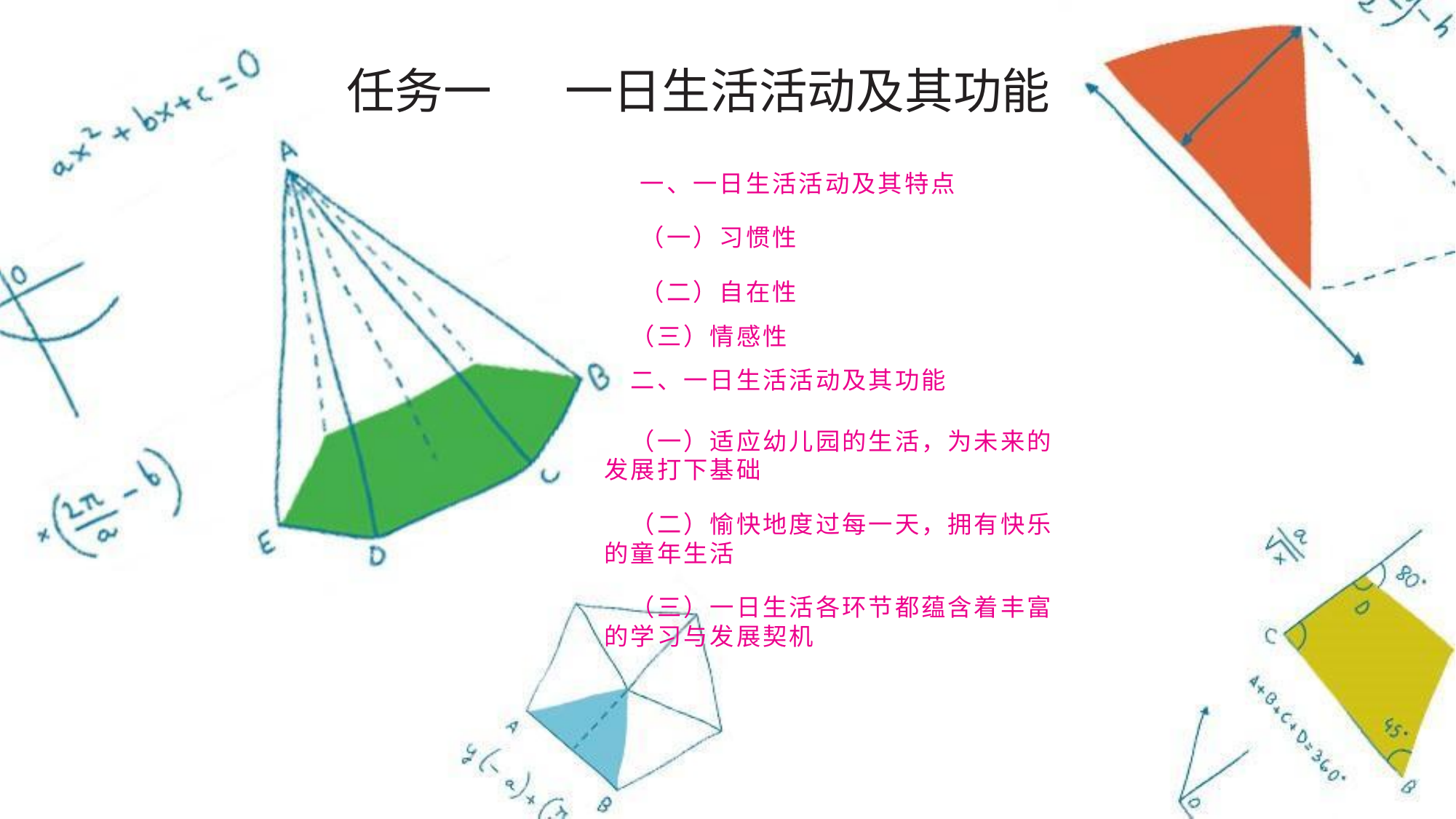

任务一	一日生活活动及其功能

一、一日生活活动及其特点
（一）习惯性
（二）自在性
　（三）情感性
　二、一日生活活动及其功能
　（一）适应幼儿园的生活，为未来的发展打下基础
　（二）愉快地度过每一天，拥有快乐的童年生活
　（三）一日生活各环节都蕴含着丰富的学习与发展契机